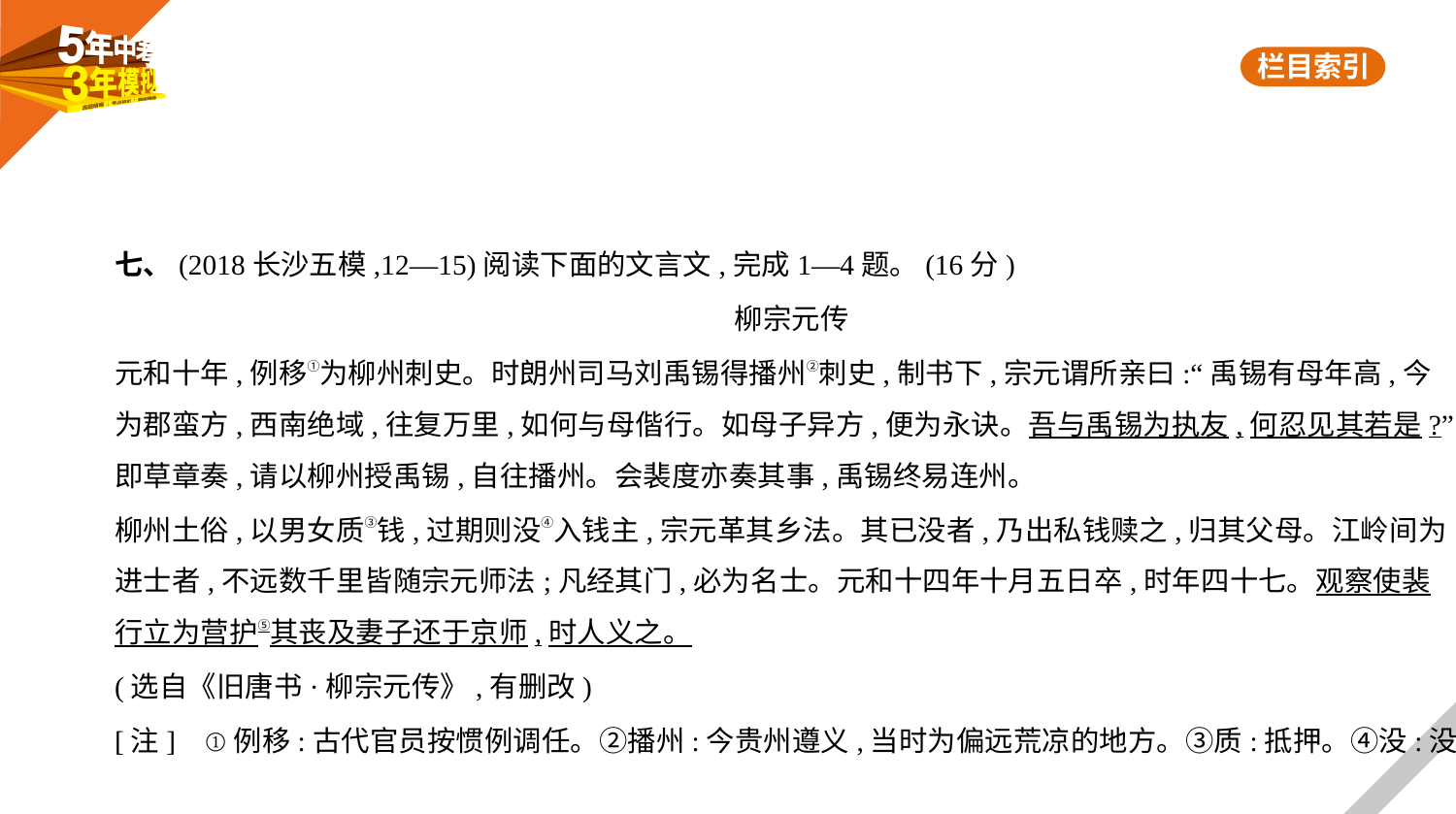

七、(2018长沙五模,12—15)阅读下面的文言文,完成1—4题。(16分)
柳宗元传
元和十年,例移①为柳州刺史。时朗州司马刘禹锡得播州②刺史,制书下,宗元谓所亲曰:“禹锡有母年高,今
为郡蛮方,西南绝域,往复万里,如何与母偕行。如母子异方,便为永诀。吾与禹锡为执友,何忍见其若是?”
即草章奏,请以柳州授禹锡,自往播州。会裴度亦奏其事,禹锡终易连州。
柳州土俗,以男女质③钱,过期则没④入钱主,宗元革其乡法。其已没者,乃出私钱赎之,归其父母。江岭间为
进士者,不远数千里皆随宗元师法;凡经其门,必为名士。元和十四年十月五日卒,时年四十七。观察使裴
行立为营护⑤其丧及妻子还于京师,时人义之。
(选自《旧唐书·柳宗元传》,有删改)
[注]    ①例移:古代官员按惯例调任。②播州:今贵州遵义,当时为偏远荒凉的地方。③质:抵押。④没:没